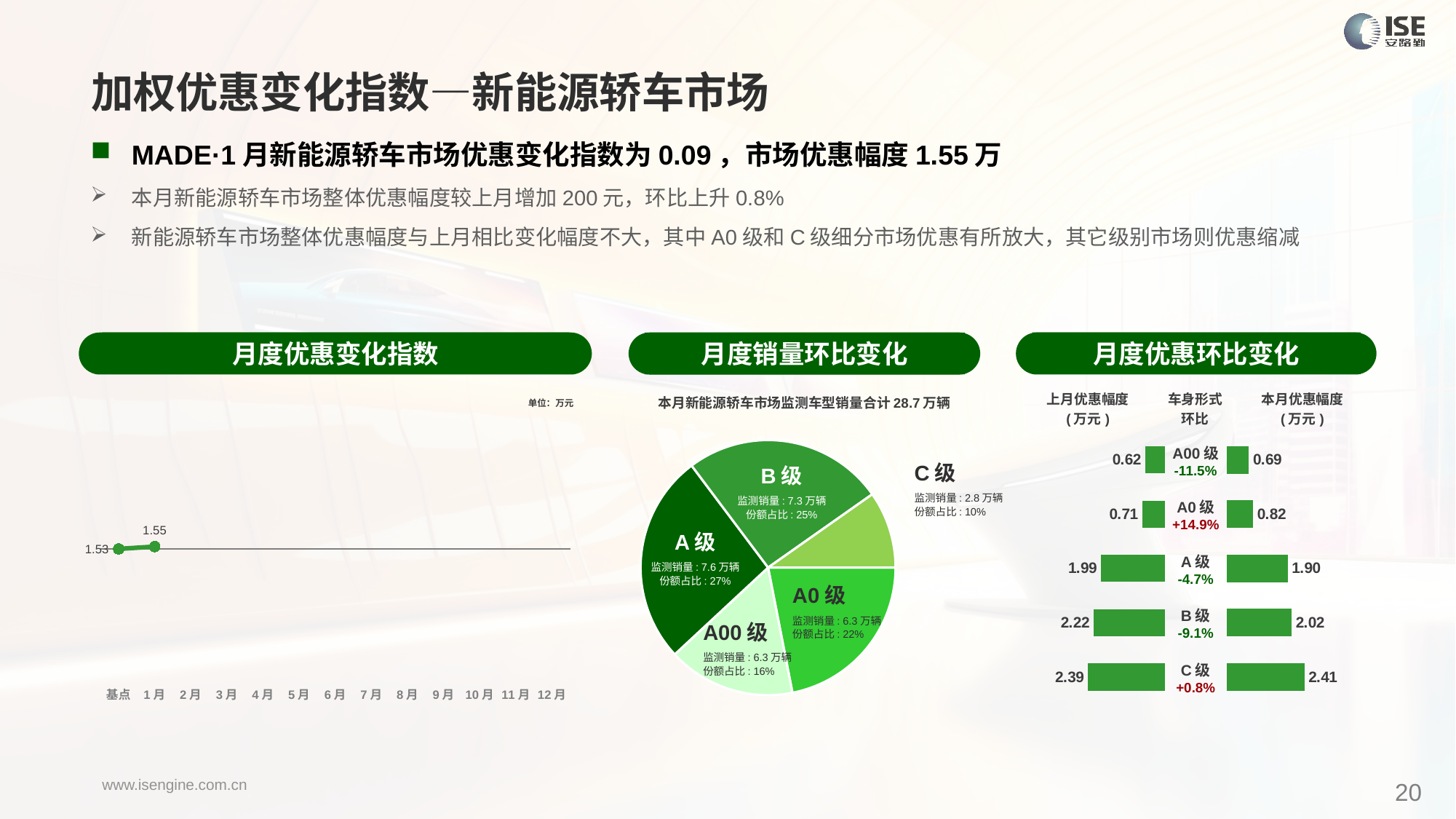

加权优惠变化指数—新能源轿车市场
MADE·1月新能源轿车市场优惠变化指数为0.09，市场优惠幅度1.55万
本月新能源轿车市场整体优惠幅度较上月增加200元，环比上升0.8%
新能源轿车市场整体优惠幅度与上月相比变化幅度不大，其中A0级和C级细分市场优惠有所放大，其它级别市场则优惠缩减
月度优惠变化指数

月度优惠环比变化

月度销量环比变化

### Chart

| Category | Y2024 |
|---|---|
| 基点 | 0.0 |
| 1月 | 0.09 |
| 2月 | None |
| 3月 | None |
| 4月 | None |
| 5月 | None |
| 6月 | None |
| 7月 | None |
| 8月 | None |
| 9月 | None |
| 10月 | None |
| 11月 | None |
| 12月 | None |
本月新能源轿车市场监测车型销量合计28.7万辆
| 上月优惠幅度 (万元) | 车身形式 环比 | 本月优惠幅度 (万元) |
| --- | --- | --- |
单位：万元

### Chart

| Category | 细分市场 |
|---|---|
| A0级 | 62913.0 |
| A00 | 46291.0 |
| A级 | 76522.0 |
| B级 | 73111.0 |
| C级 | 27980.0 |
| A00级 -11.5% |
| --- |
| A0级 +14.9% |
| A级 -4.7% |
| B级 -9.1% |
| C级 +0.8% |

### Chart

| Category | 成交均价 |
|---|---|
| A00 | 0.617035649876069 |
| A0 | 0.7123582244106558 |
| A | 1.9898135952713047 |
| B | 2.2179474676582904 |
| C | 2.3936944590105314 |

### Chart

| Category | 金额 |
|---|---|
| A00 | 0.6881420060054824 |
| A0 | 0.8183071861141552 |
| A | 1.8957739708841717 |
| B | 2.016205683139362 |
| C | 2.414040028591897 |
C级
监测销量: 2.8万辆
份额占比: 10%
B级
监测销量: 7.3万辆
份额占比: 25%
A级
监测销量: 7.6万辆
份额占比: 27%
A0级
监测销量: 6.3万辆
份额占比: 22%
A00级
监测销量: 6.3万辆
份额占比: 16%
20